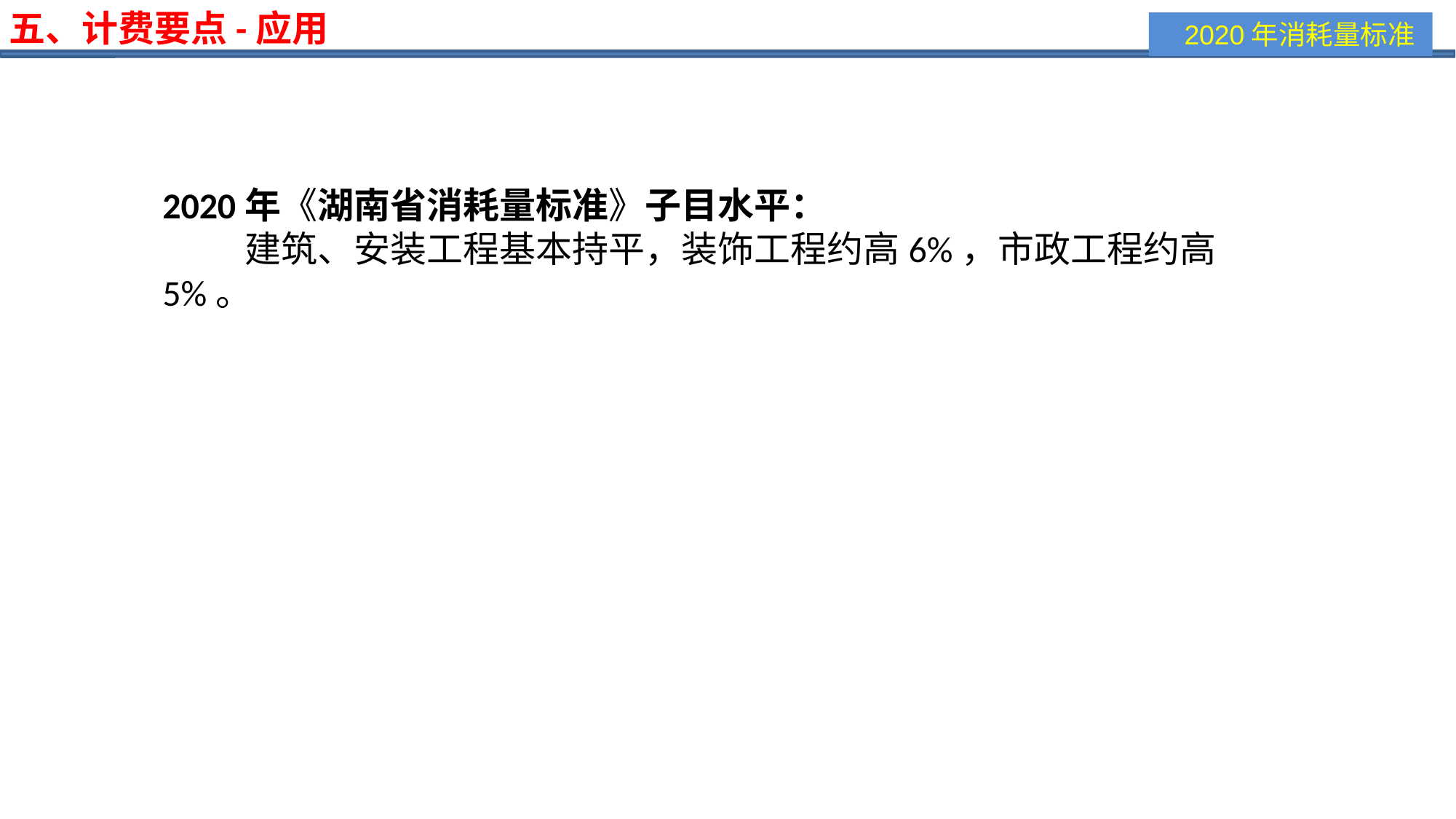

五、计费要点-应用
2020年《湖南省消耗量标准》子目水平：
         建筑、安装工程基本持平，装饰工程约高6%，市政工程约高5%。